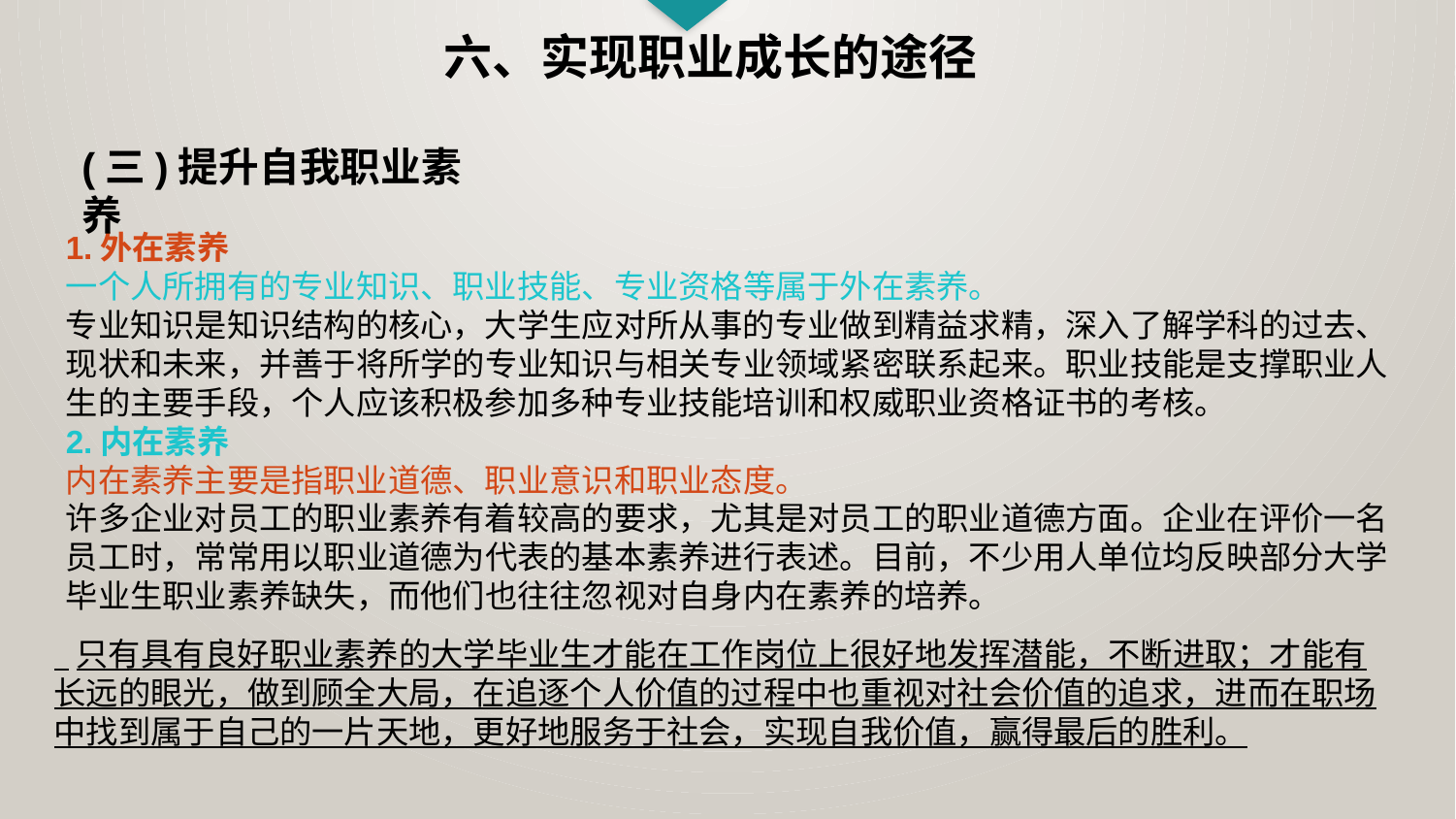

六、实现职业成长的途径
(三)提升自我职业素养
1.外在素养
一个人所拥有的专业知识、职业技能、专业资格等属于外在素养。
专业知识是知识结构的核心，大学生应对所从事的专业做到精益求精，深入了解学科的过去、现状和未来，并善于将所学的专业知识与相关专业领域紧密联系起来。职业技能是支撑职业人生的主要手段，个人应该积极参加多种专业技能培训和权威职业资格证书的考核。
2.内在素养
内在素养主要是指职业道德、职业意识和职业态度。
许多企业对员工的职业素养有着较高的要求，尤其是对员工的职业道德方面。企业在评价一名员工时，常常用以职业道德为代表的基本素养进行表述。目前，不少用人单位均反映部分大学毕业生职业素养缺失，而他们也往往忽视对自身内在素养的培养。
  只有具有良好职业素养的大学毕业生才能在工作岗位上很好地发挥潜能，不断进取；才能有长远的眼光，做到顾全大局，在追逐个人价值的过程中也重视对社会价值的追求，进而在职场中找到属于自己的一片天地，更好地服务于社会，实现自我价值，赢得最后的胜利。
68